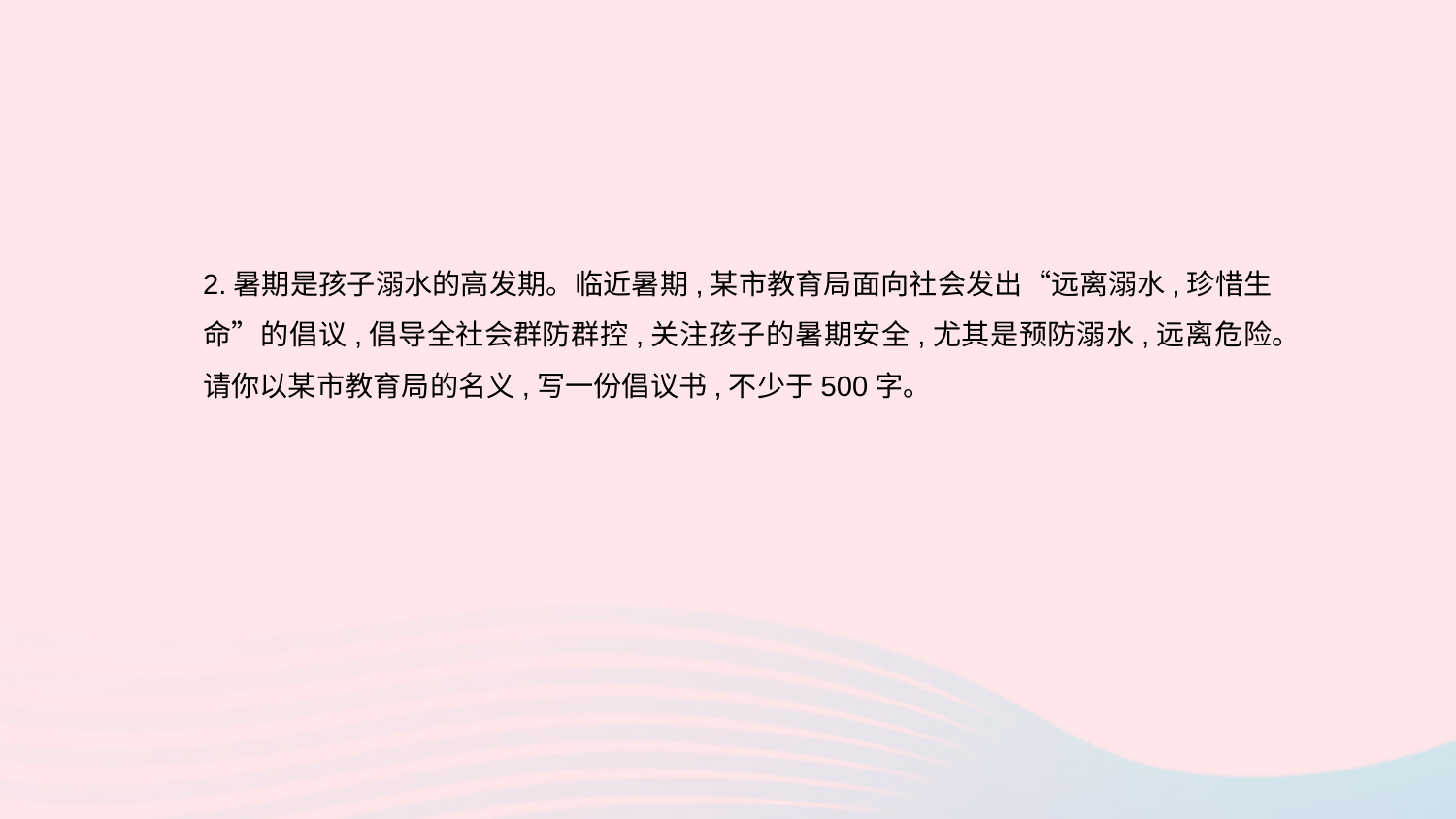

2.暑期是孩子溺水的高发期。临近暑期,某市教育局面向社会发出“远离溺水,珍惜生命”的倡议,倡导全社会群防群控,关注孩子的暑期安全,尤其是预防溺水,远离危险。请你以某市教育局的名义,写一份倡议书,不少于500字。